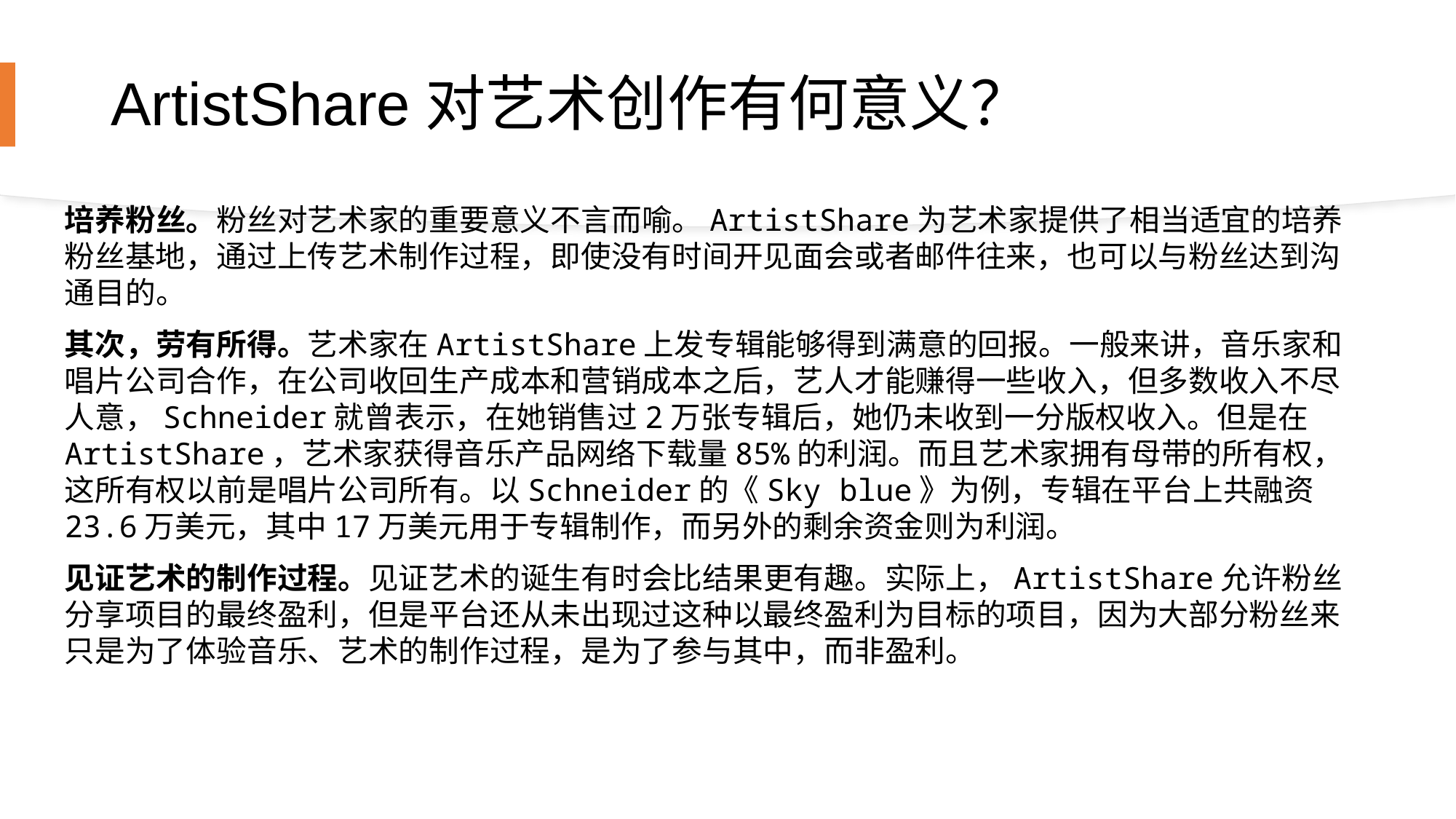

# ArtistShare对艺术创作有何意义？

培养粉丝。粉丝对艺术家的重要意义不言而喻。ArtistShare为艺术家提供了相当适宜的培养粉丝基地，通过上传艺术制作过程，即使没有时间开见面会或者邮件往来，也可以与粉丝达到沟通目的。
其次，劳有所得。艺术家在ArtistShare上发专辑能够得到满意的回报。一般来讲，音乐家和唱片公司合作，在公司收回生产成本和营销成本之后，艺人才能赚得一些收入，但多数收入不尽人意，Schneider就曾表示，在她销售过2万张专辑后，她仍未收到一分版权收入。但是在ArtistShare，艺术家获得音乐产品网络下载量85%的利润。而且艺术家拥有母带的所有权，这所有权以前是唱片公司所有。以Schneider的《Sky blue》为例，专辑在平台上共融资23.6万美元，其中17万美元用于专辑制作，而另外的剩余资金则为利润。
见证艺术的制作过程。见证艺术的诞生有时会比结果更有趣。实际上，ArtistShare允许粉丝分享项目的最终盈利，但是平台还从未出现过这种以最终盈利为目标的项目，因为大部分粉丝来只是为了体验音乐、艺术的制作过程，是为了参与其中，而非盈利。